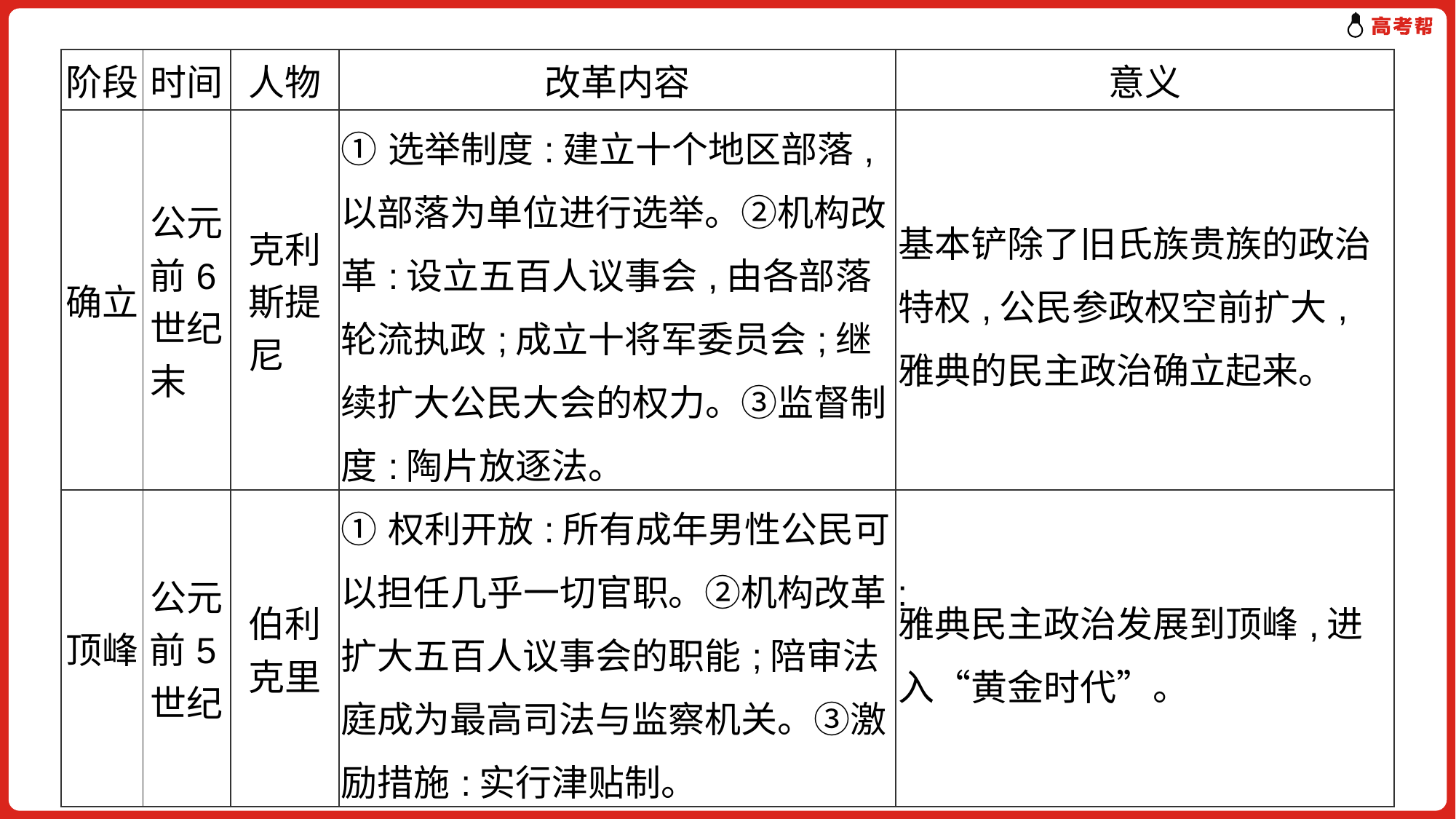

| 阶段 | 时间 | 人物 | 改革内容 | 意义 |
| --- | --- | --- | --- | --- |
| 确立 | 公元前6世纪末 | 克利斯提尼 | ①选举制度:建立十个地区部落,以部落为单位进行选举。②机构改革:设立五百人议事会,由各部落轮流执政;成立十将军委员会;继续扩大公民大会的权力。③监督制度:陶片放逐法。 | 基本铲除了旧氏族贵族的政治特权,公民参政权空前扩大,雅典的民主政治确立起来。 |
| 顶峰 | 公元前5世纪 | 伯利克里 | ①权利开放:所有成年男性公民可以担任几乎一切官职。②机构改革:扩大五百人议事会的职能;陪审法庭成为最高司法与监察机关。③激励措施:实行津贴制。 | 雅典民主政治发展到顶峰,进入“黄金时代”。 |